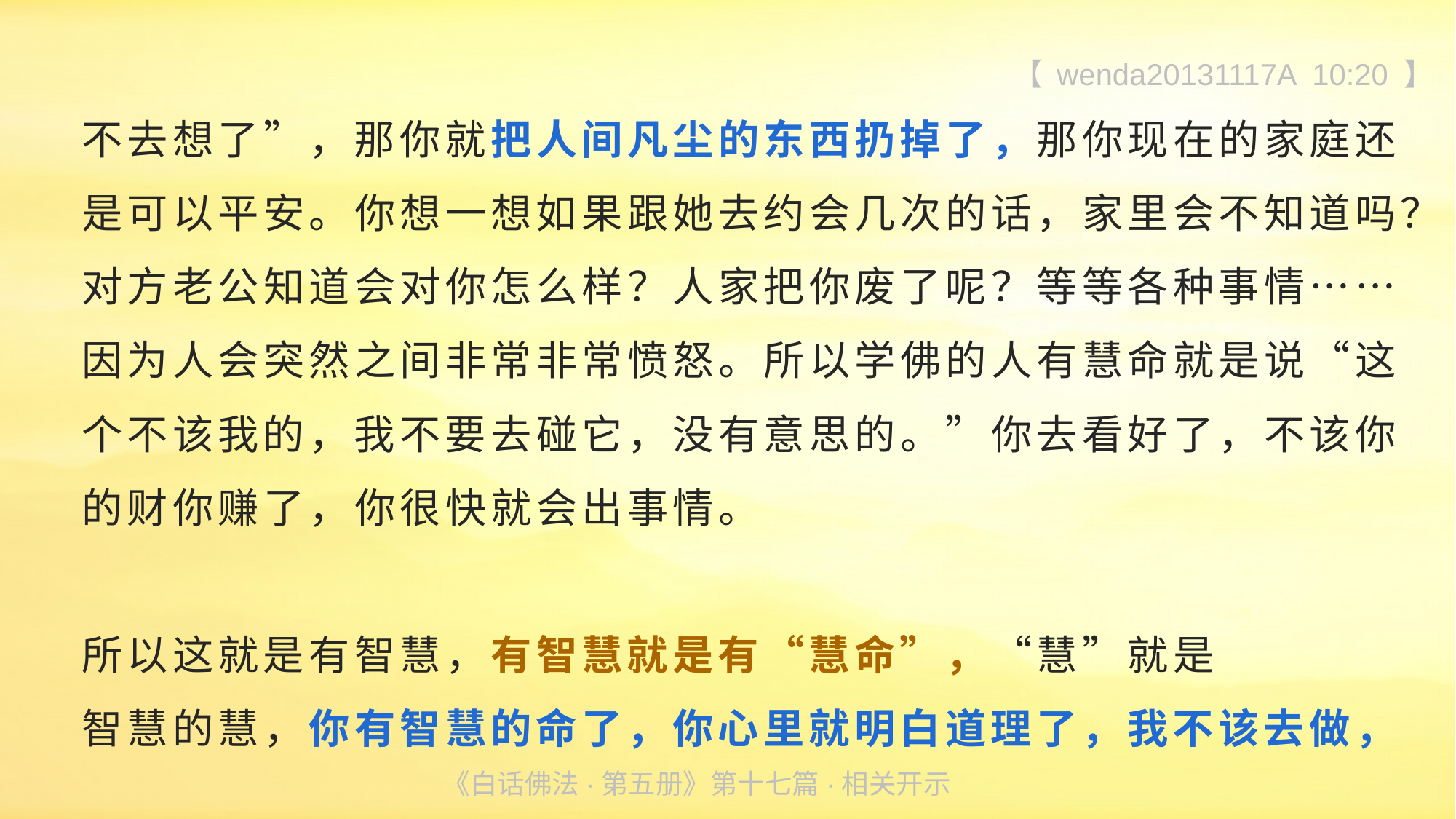

【 wenda20131117A  10:20 】
不去想了”，那你就把人间凡尘的东西扔掉了，那你现在的家庭还是可以平安。你想一想如果跟她去约会几次的话，家里会不知道吗？对方老公知道会对你怎么样？人家把你废了呢？等等各种事情……因为人会突然之间非常非常愤怒。所以学佛的人有慧命就是说“这个不该我的，我不要去碰它，没有意思的。”你去看好了，不该你的财你赚了，你很快就会出事情。

所以这就是有智慧，有智慧就是有“慧命”，“慧”就是
智慧的慧，你有智慧的命了，你心里就明白道理了，我不该去做，
《白话佛法·第五册》第十七篇·相关开示